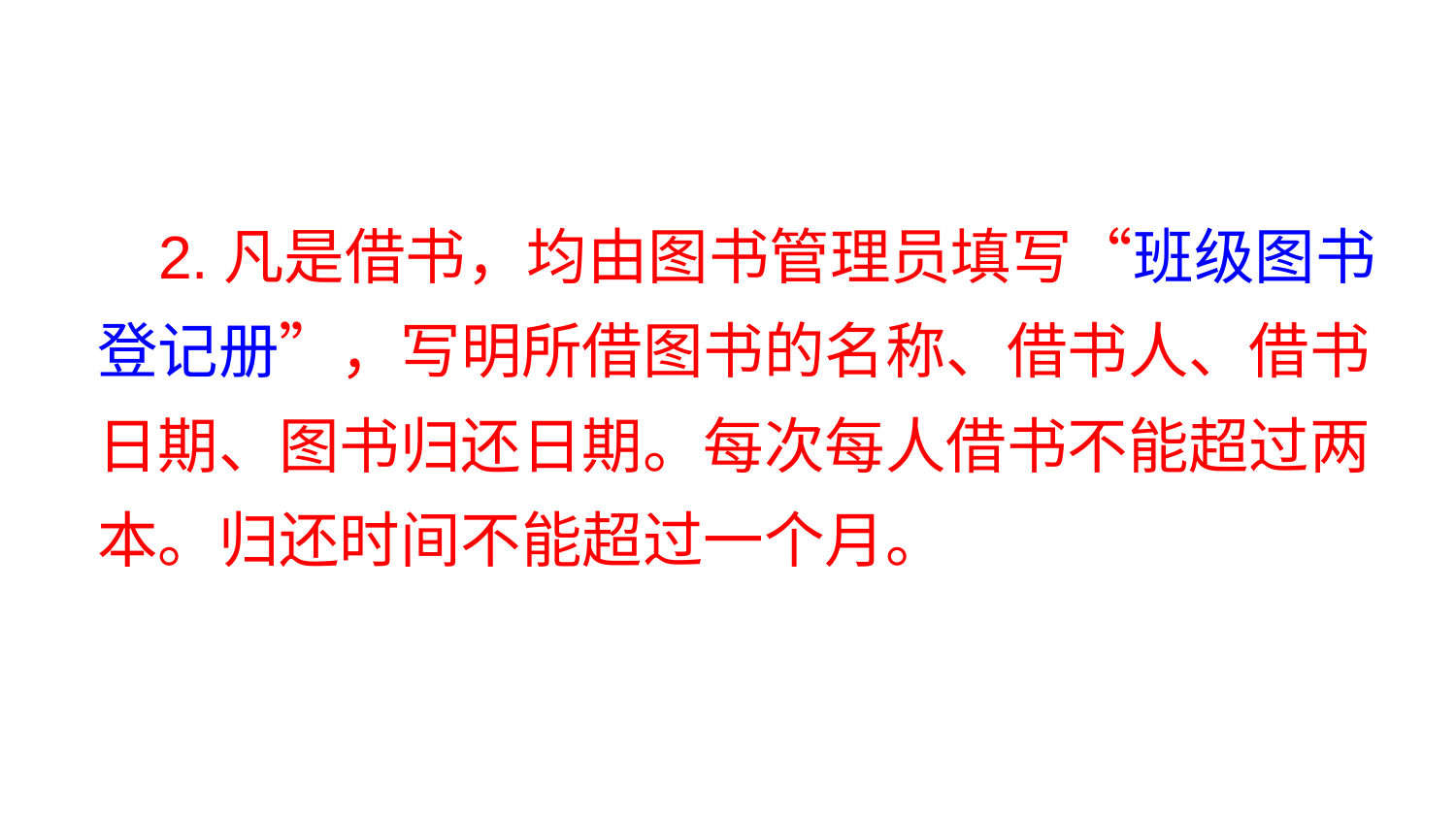

2.凡是借书，均由图书管理员填写“班级图书登记册”，写明所借图书的名称、借书人、借书日期、图书归还日期。每次每人借书不能超过两本。归还时间不能超过一个月。